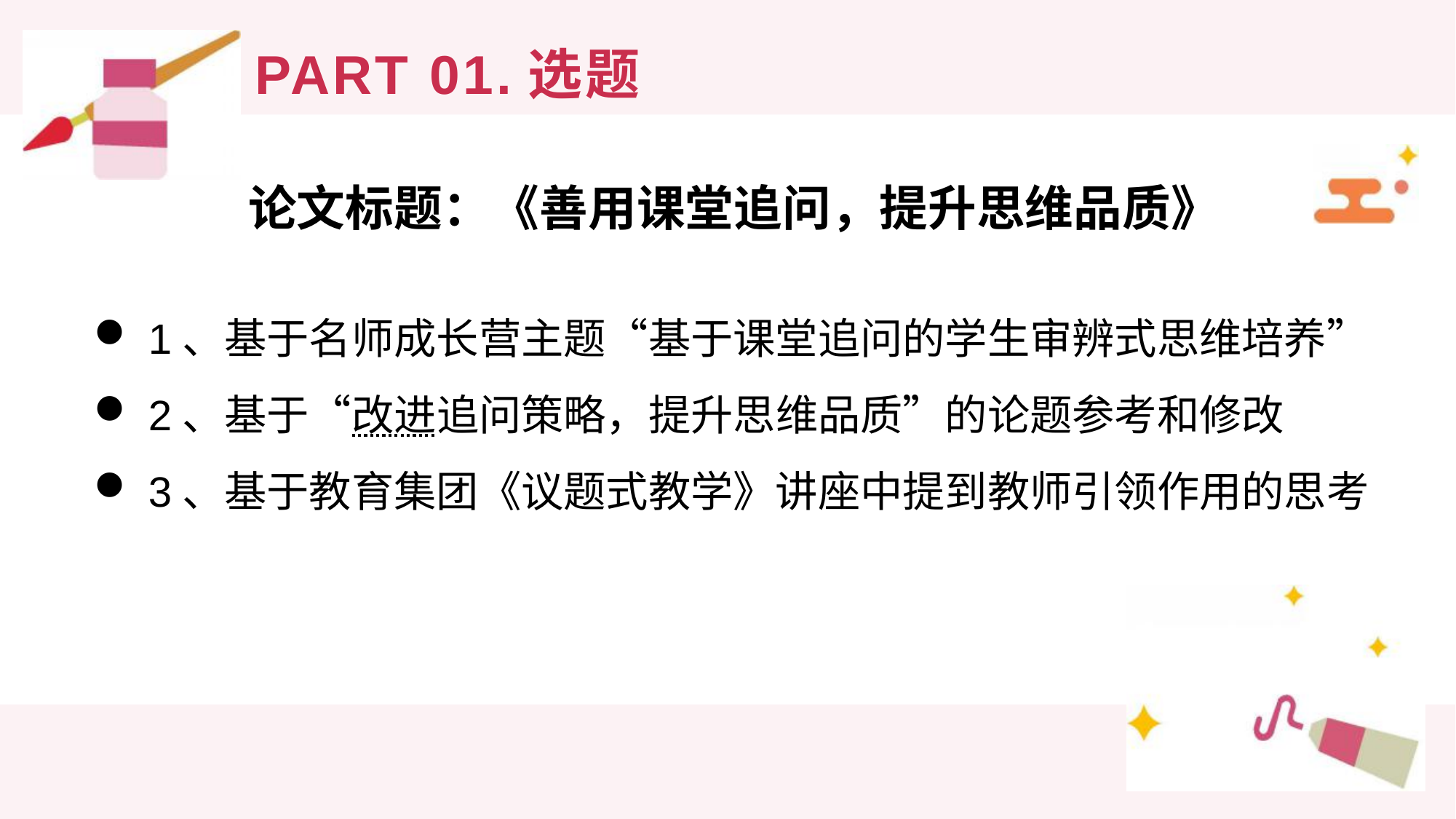

# PART 01.选题
论文标题：《善用课堂追问，提升思维品质》
1、基于名师成长营主题“基于课堂追问的学生审辨式思维培养”
2、基于“改进追问策略，提升思维品质”的论题参考和修改
3、基于教育集团《议题式教学》讲座中提到教师引领作用的思考